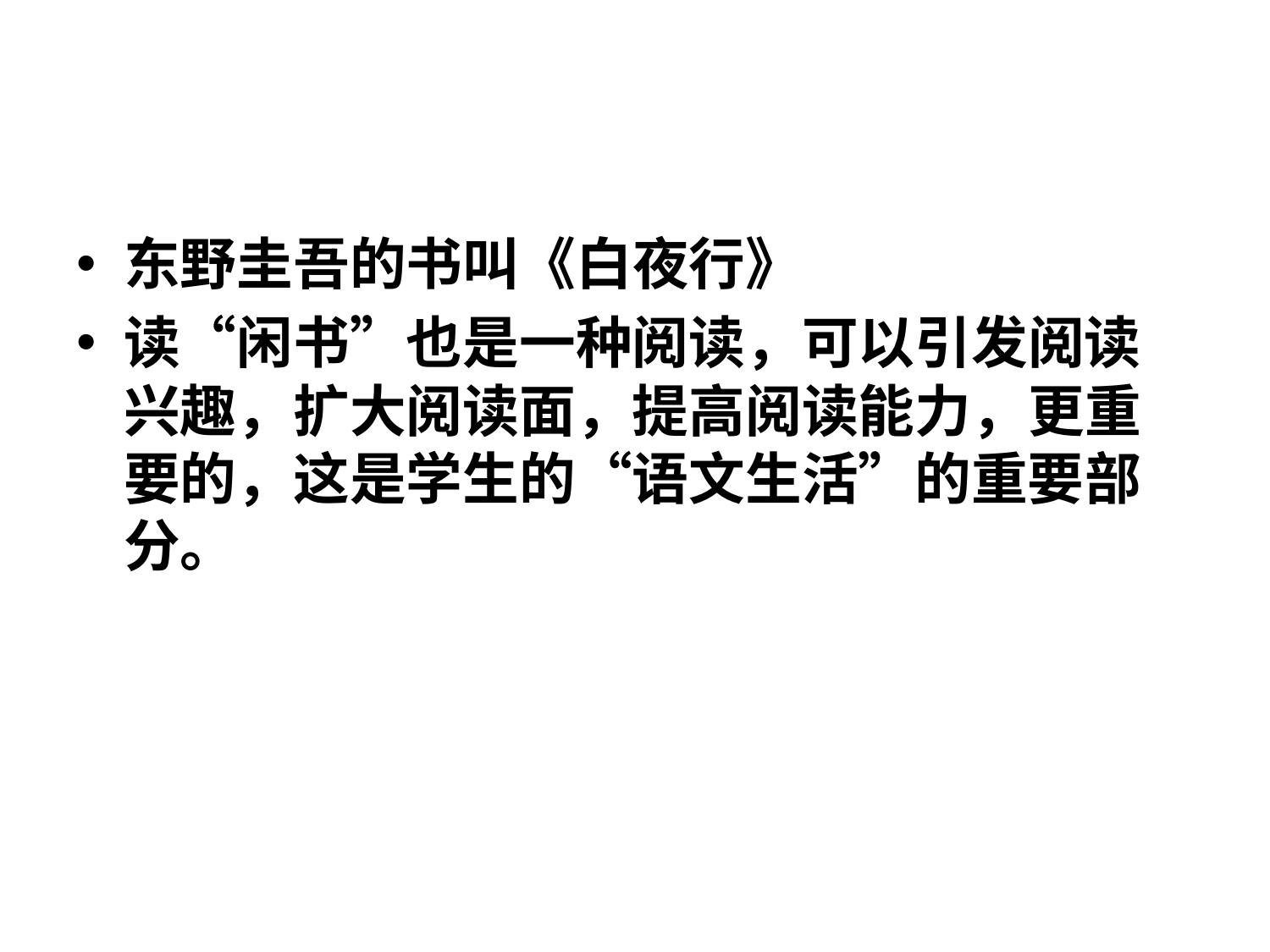

#
东野圭吾的书叫《白夜行》
读“闲书”也是一种阅读，可以引发阅读兴趣，扩大阅读面，提高阅读能力，更重要的，这是学生的“语文生活”的重要部分。